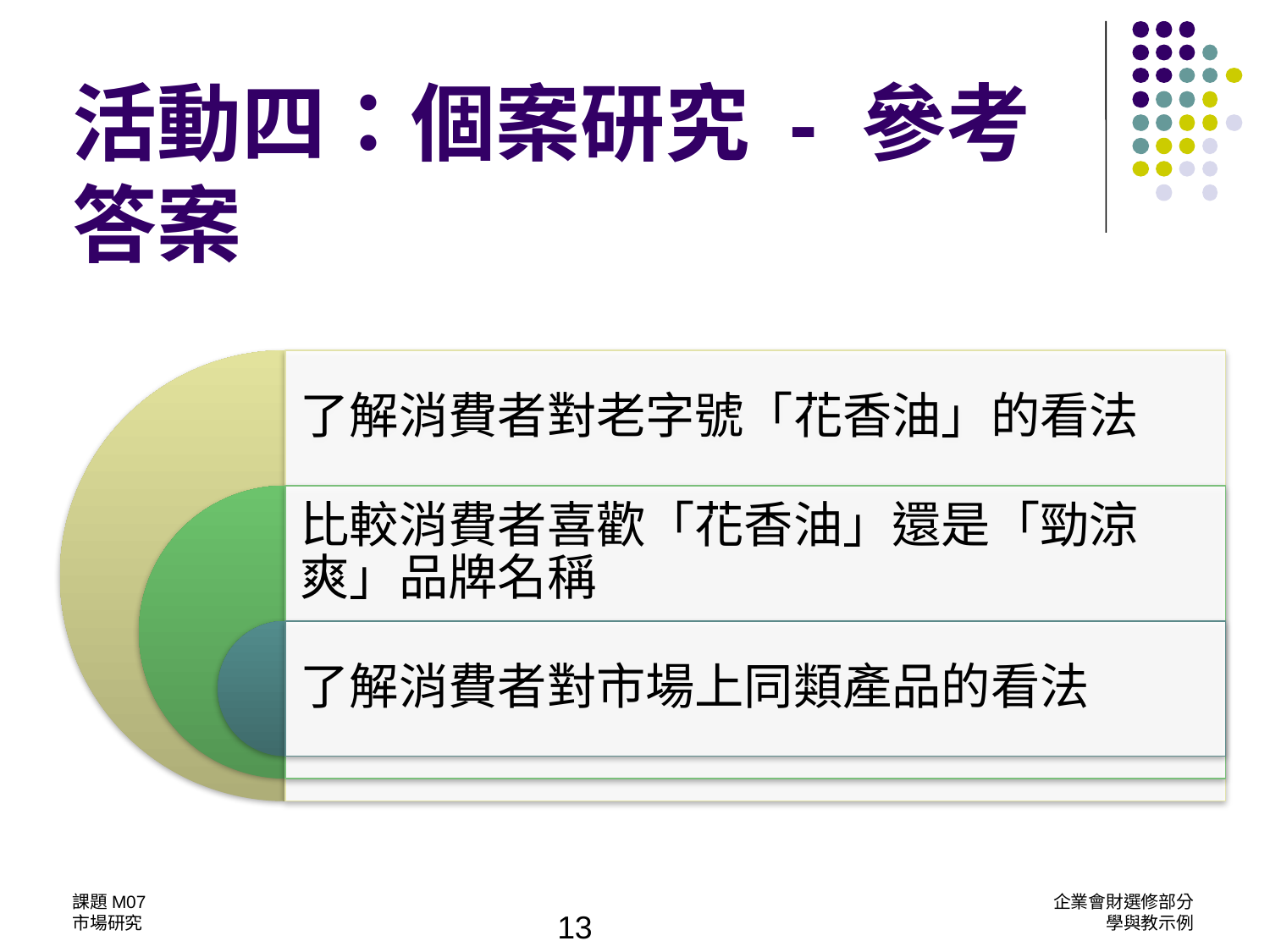

活動四：個案研究 - 參考答案
了解消費者對老字號「花香油」的看法
比較消費者喜歡「花香油」還是「勁涼爽」品牌名稱
了解消費者對市場上同類產品的看法